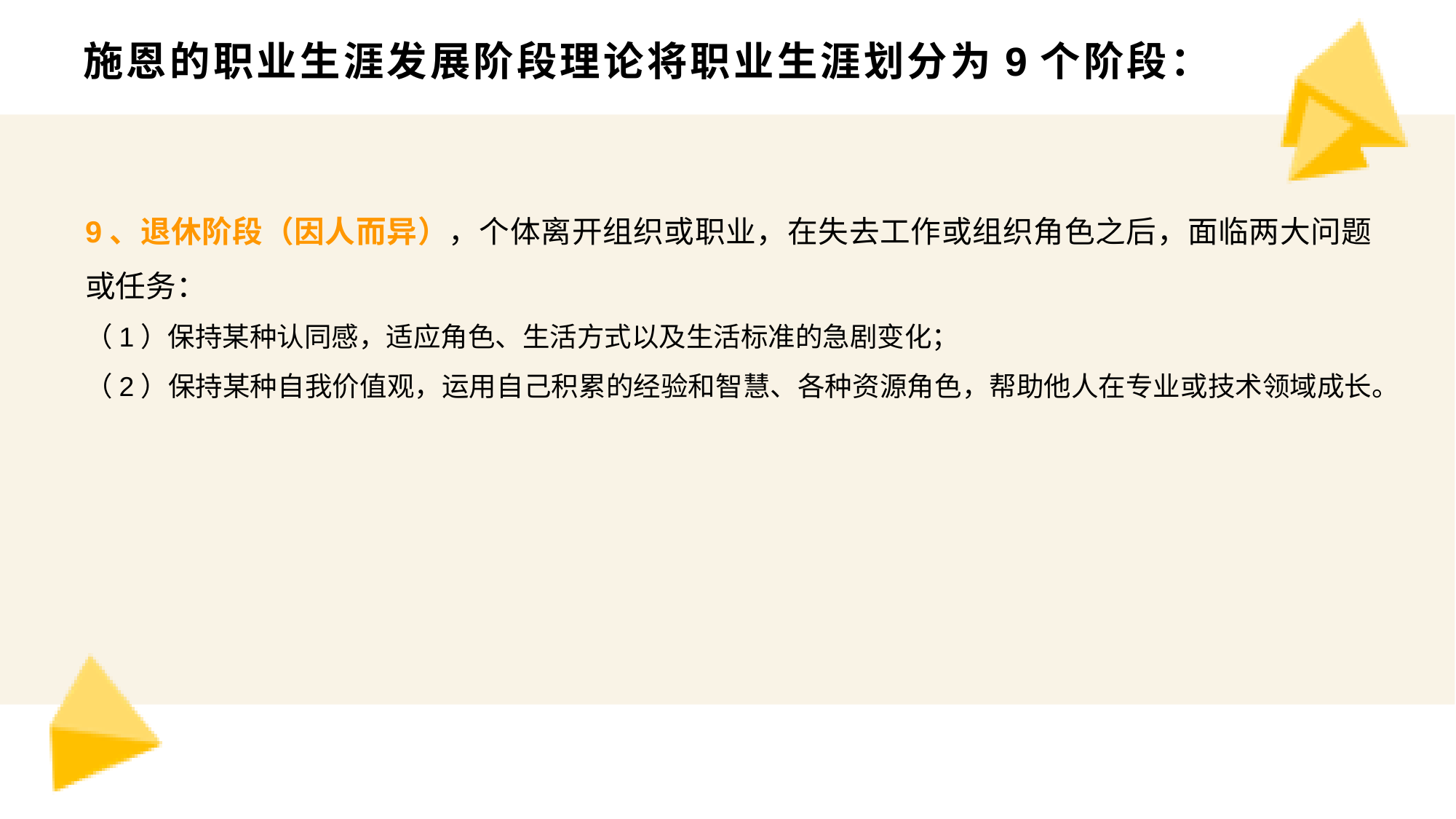

# 施恩的职业生涯发展阶段理论将职业生涯划分为9个阶段：
9、退休阶段（因人而异），个体离开组织或职业，在失去工作或组织角色之后，面临两大问题或任务：
（1）保持某种认同感，适应角色、生活方式以及生活标准的急剧变化；
（2）保持某种自我价值观，运用自己积累的经验和智慧、各种资源角色，帮助他人在专业或技术领域成长。